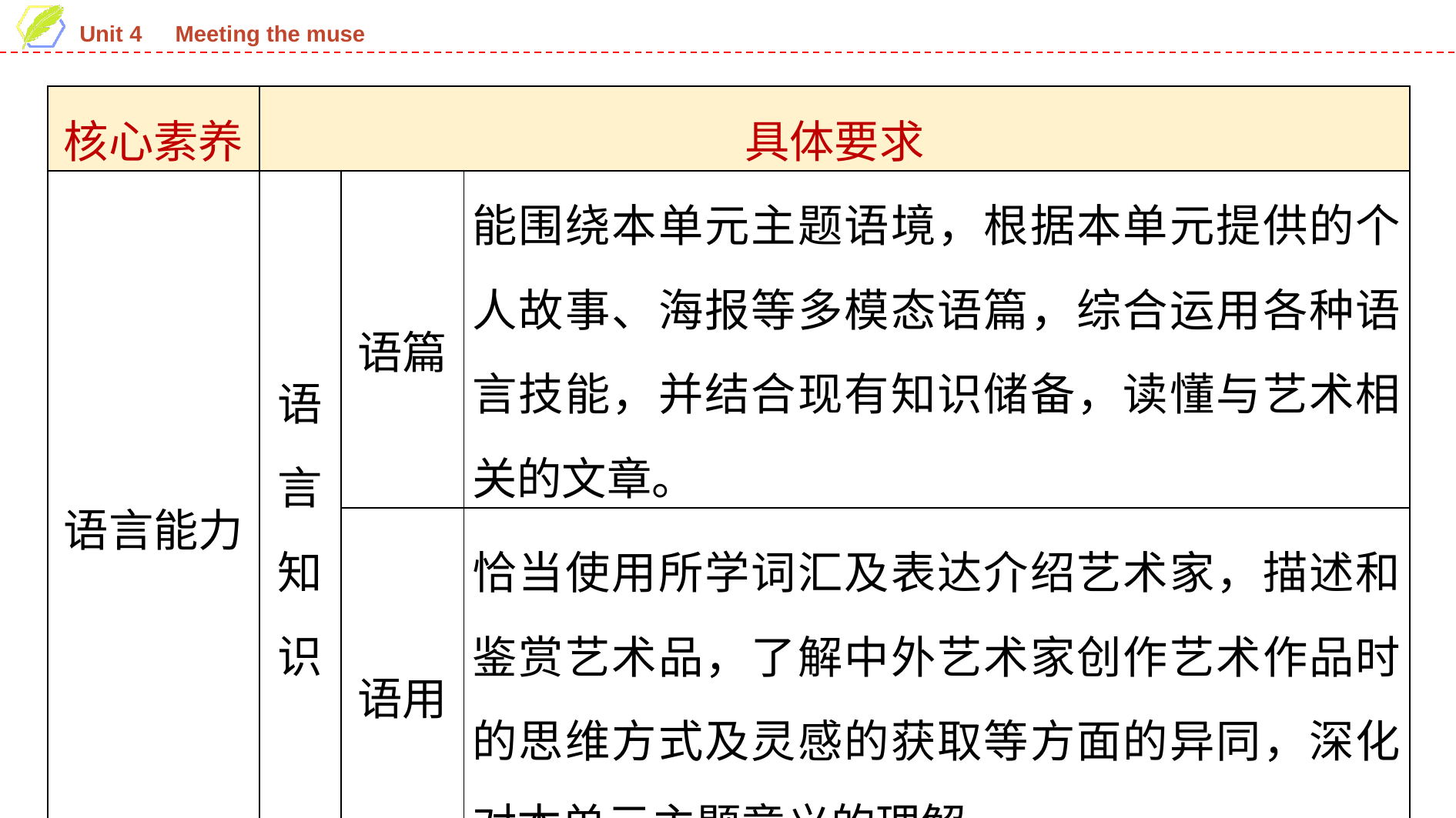

| 核心素养 | 具体要求 |  |  |
| --- | --- | --- | --- |
| 语言能力 | 语言 知识 | 语篇 | 能围绕本单元主题语境，根据本单元提供的个人故事、海报等多模态语篇，综合运用各种语言技能，并结合现有知识储备，读懂与艺术相关的文章。 |
|  |  | 语用 | 恰当使用所学词汇及表达介绍艺术家，描述和鉴赏艺术品，了解中外艺术家创作艺术作品时的思维方式及灵感的获取等方面的异同，深化对本单元主题意义的理解。 |